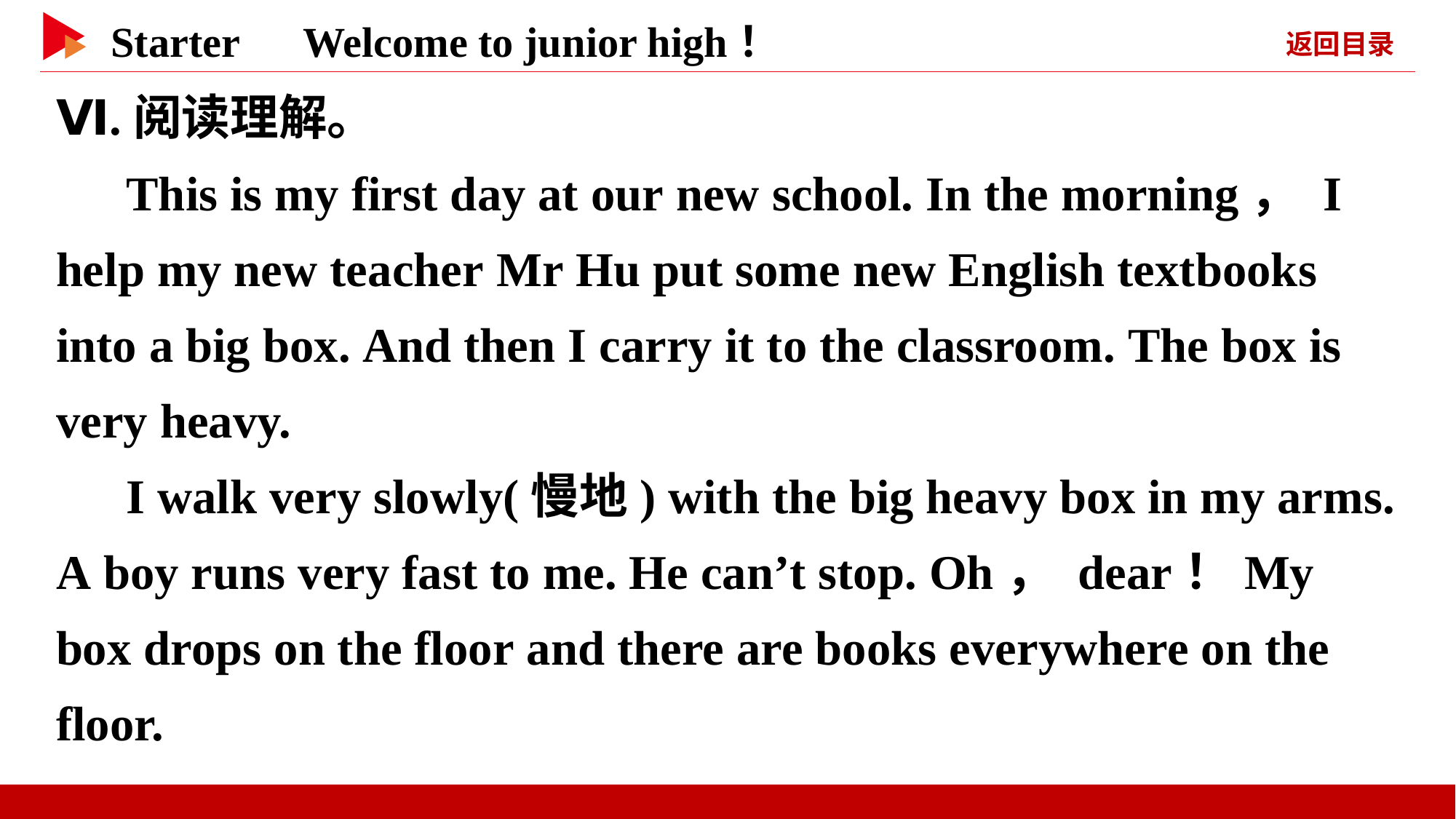

Ⅵ.阅读理解。
   This is my first day at our new school. In the morning， I help my new teacher Mr Hu put some new English textbooks into a big box. And then I carry it to the classroom. The box is very heavy.
   I walk very slowly(慢地) with the big heavy box in my arms. A boy runs very fast to me. He can’t stop. Oh， dear！My box drops on the floor and there are books everywhere on the floor.